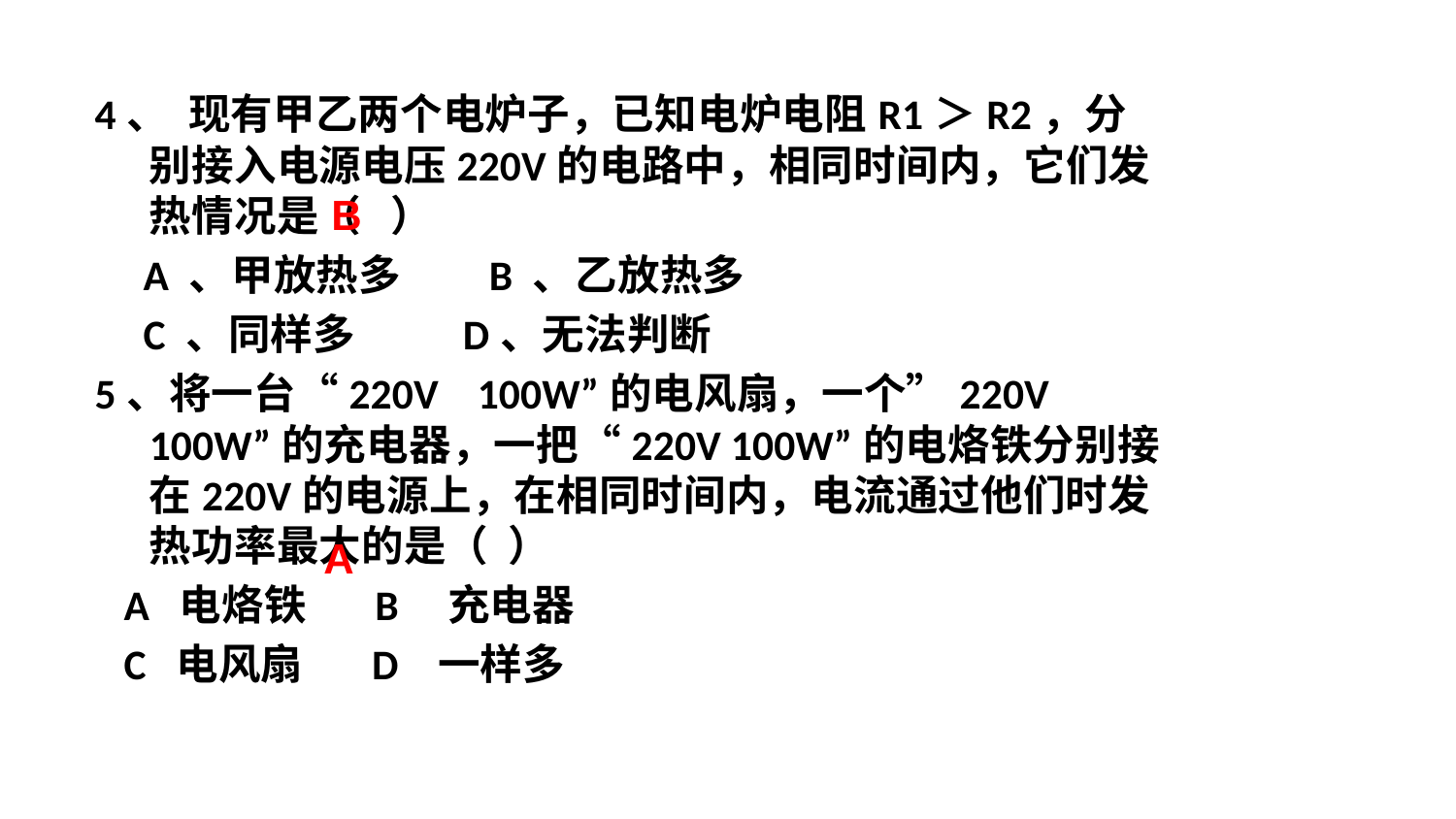

4、  现有甲乙两个电炉子，已知电炉电阻R1＞R2，分别接入电源电压220V的电路中，相同时间内，它们发热情况是（   ）
     A 、甲放热多        B 、乙放热多
     C 、同样多          D、无法判断
5、将一台“220V    100W”的电风扇，一个”220V 100W”的充电器，一把“220V 100W”的电烙铁分别接在220V的电源上，在相同时间内，电流通过他们时发热功率最大的是（  ）
   A  电烙铁      B    充电器
   C  电风扇      D   一样多

B
A